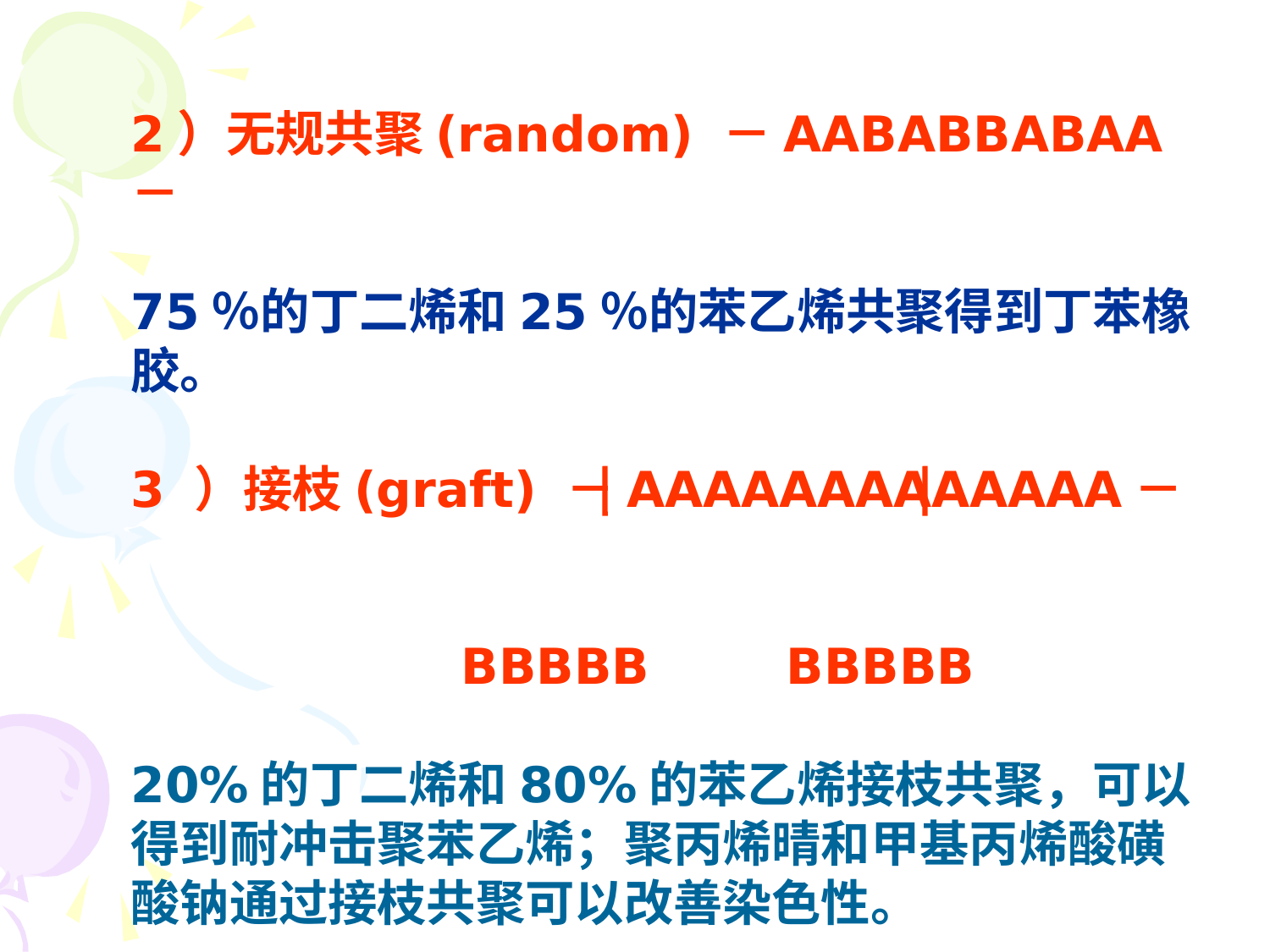

2）无规共聚(random) －AABABBABAA－

75％的丁二烯和25％的苯乙烯共聚得到丁苯橡胶。

3 ）接枝(graft) －AAAAAAAAAAAAA－

　                        BBBBB        BBBBB

20%的丁二烯和80%的苯乙烯接枝共聚，可以得到耐冲击聚苯乙烯；聚丙烯晴和甲基丙烯酸磺酸钠通过接枝共聚可以改善染色性。